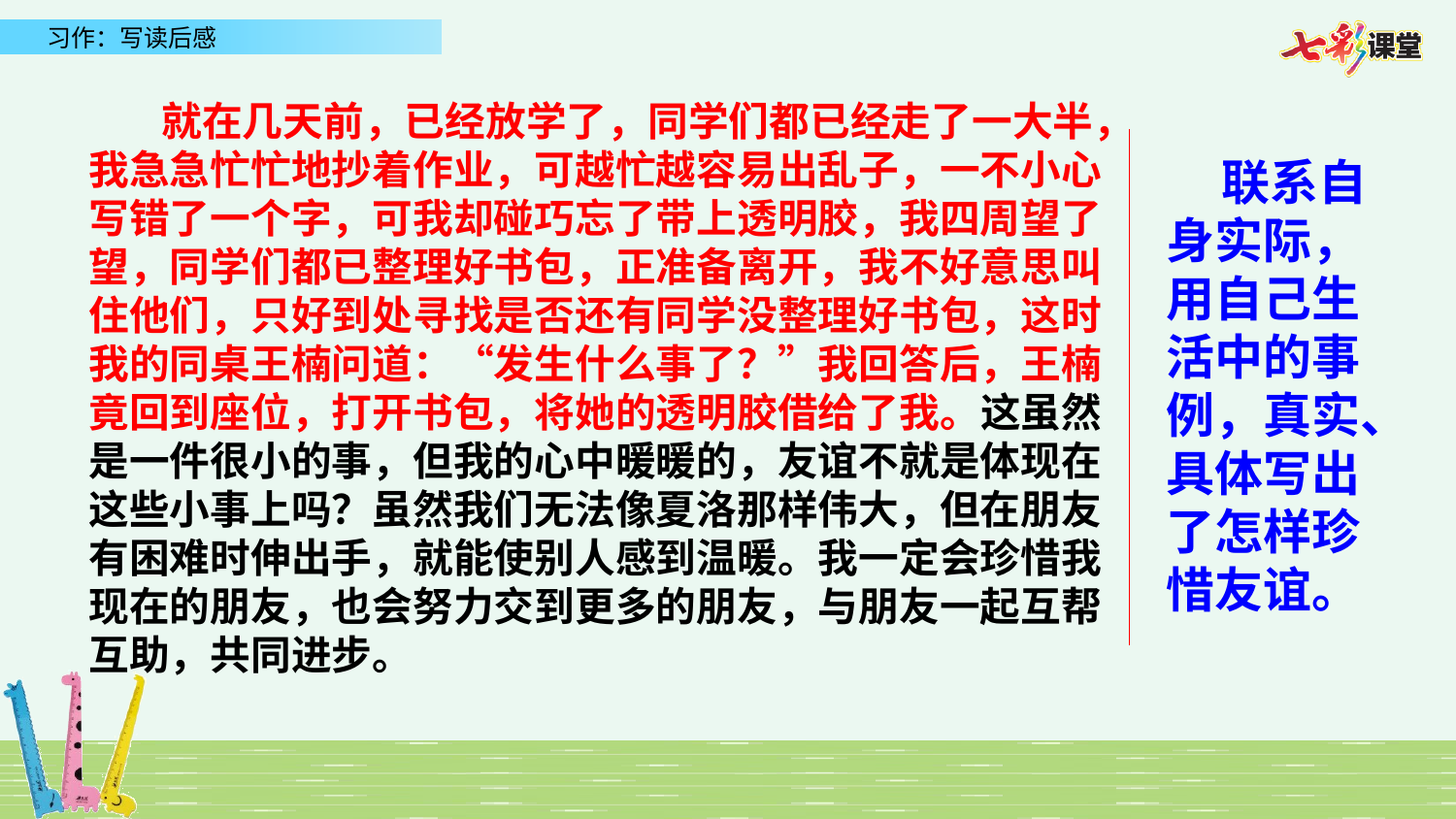

就在几天前，已经放学了，同学们都已经走了一大半，我急急忙忙地抄着作业，可越忙越容易出乱子，一不小心写错了一个字，可我却碰巧忘了带上透明胶，我四周望了望，同学们都已整理好书包，正准备离开，我不好意思叫住他们，只好到处寻找是否还有同学没整理好书包，这时我的同桌王楠问道：“发生什么事了？”我回答后，王楠竟回到座位，打开书包，将她的透明胶借给了我。这虽然是一件很小的事，但我的心中暖暖的，友谊不就是体现在这些小事上吗？虽然我们无法像夏洛那样伟大，但在朋友有困难时伸出手，就能使别人感到温暖。我一定会珍惜我现在的朋友，也会努力交到更多的朋友，与朋友一起互帮互助，共同进步。
    联系自身实际，用自己生活中的事例，真实、具体写出了怎样珍惜友谊。